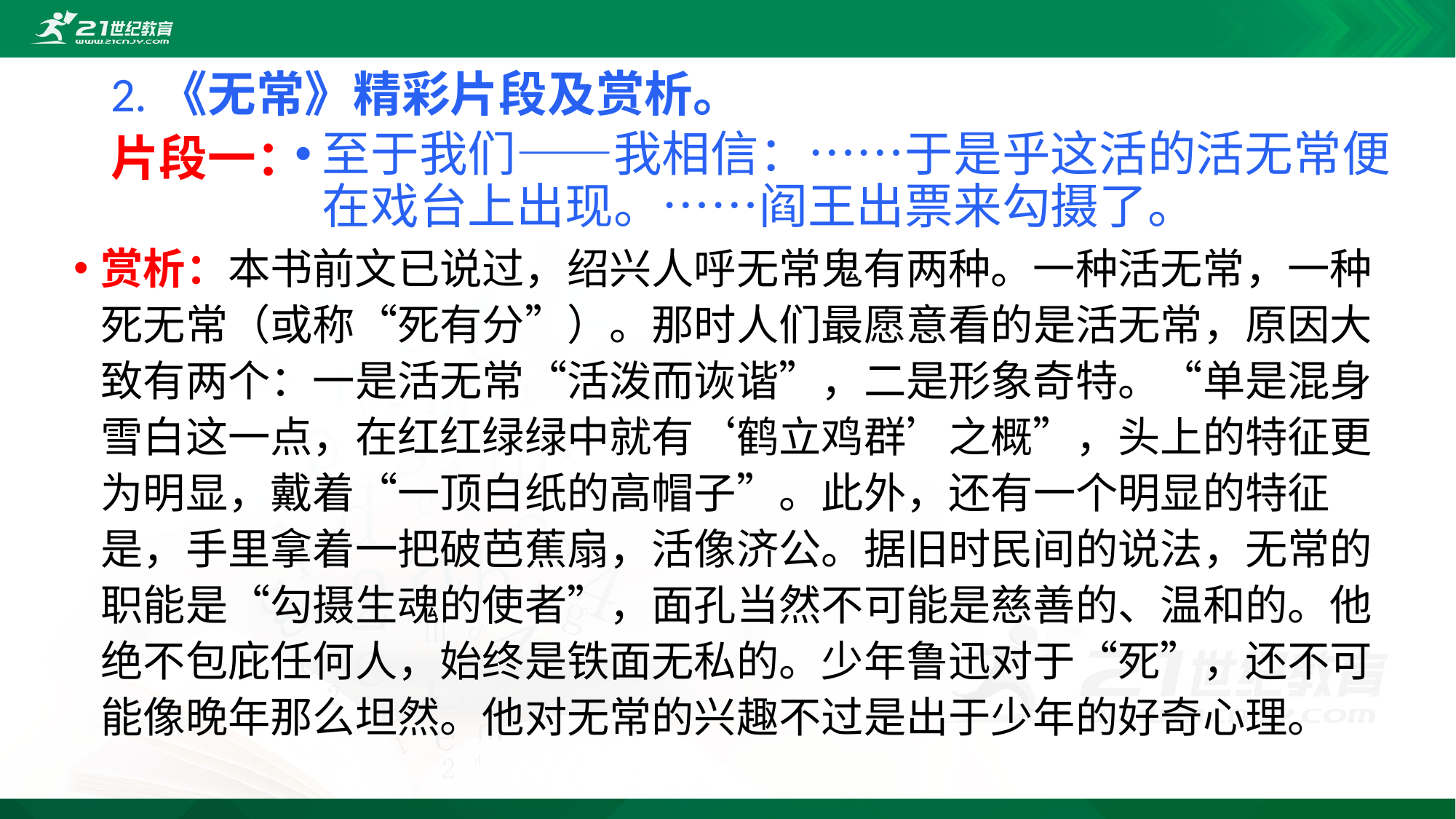

2.《无常》精彩片段及赏析。
片段一：
至于我们――我相信：……于是乎这活的活无常便在戏台上出现。……阎王出票来勾摄了。

赏析：本书前文已说过，绍兴人呼无常鬼有两种。一种活无常，一种死无常（或称“死有分”）。那时人们最愿意看的是活无常，原因大致有两个：一是活无常“活泼而诙谐”，二是形象奇特。“单是混身雪白这一点，在红红绿绿中就有‘鹤立鸡群’之概”，头上的特征更为明显，戴着“一顶白纸的高帽子”。此外，还有一个明显的特征是，手里拿着一把破芭蕉扇，活像济公。据旧时民间的说法，无常的职能是“勾摄生魂的使者”，面孔当然不可能是慈善的、温和的。他绝不包庇任何人，始终是铁面无私的。少年鲁迅对于“死”，还不可能像晚年那么坦然。他对无常的兴趣不过是出于少年的好奇心理。